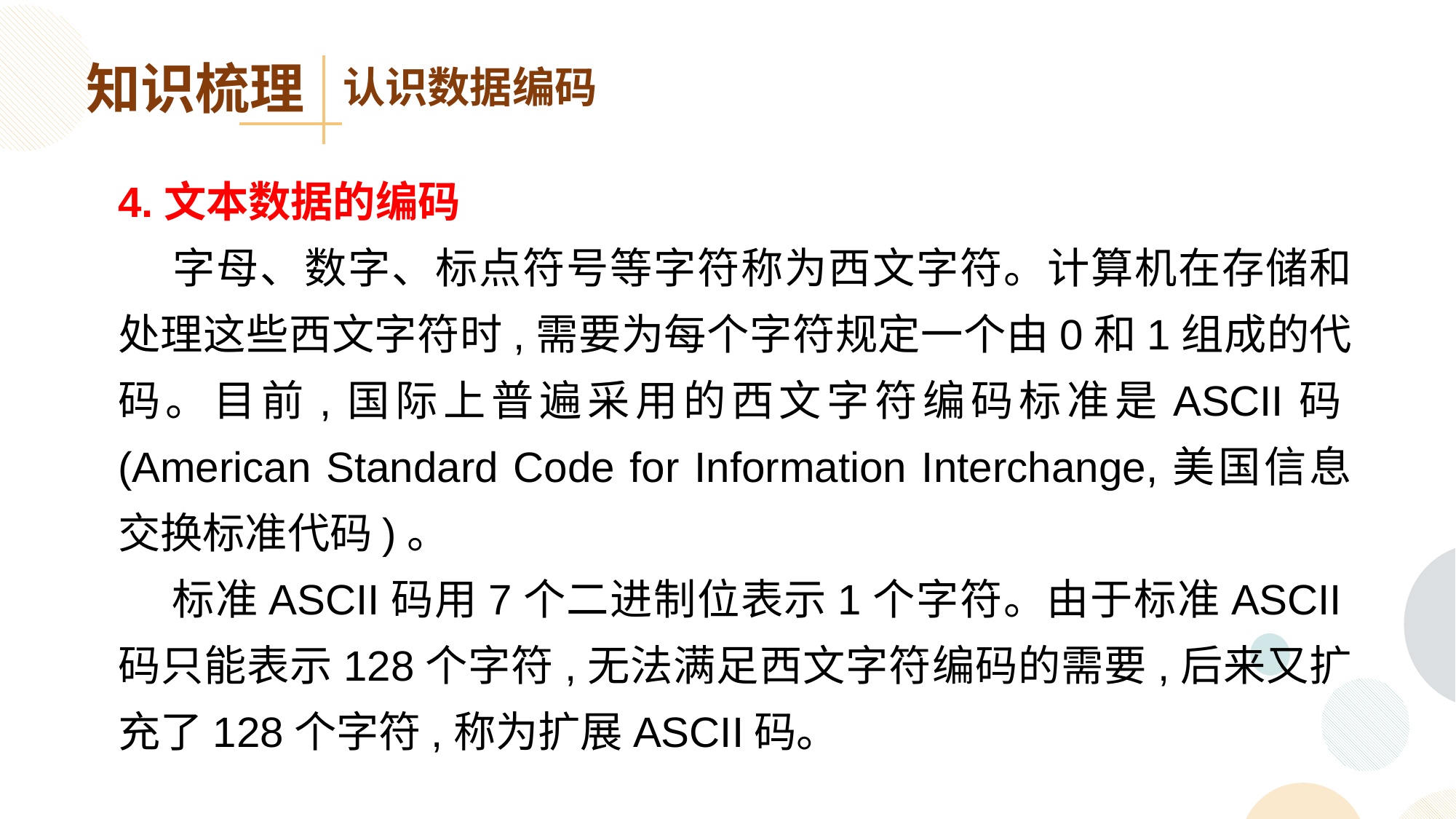

知识梳理
认识数据编码
4.文本数据的编码
    字母、数字、标点符号等字符称为西文字符。计算机在存储和处理这些西文字符时,需要为每个字符规定一个由0和1组成的代码。目前,国际上普遍采用的西文字符编码标准是ASCII码(American Standard Code for Information Interchange,美国信息交换标准代码)。
    标准ASCII码用7个二进制位表示1个字符。由于标准ASCII码只能表示128个字符,无法满足西文字符编码的需要,后来又扩充了128个字符,称为扩展ASCII码。